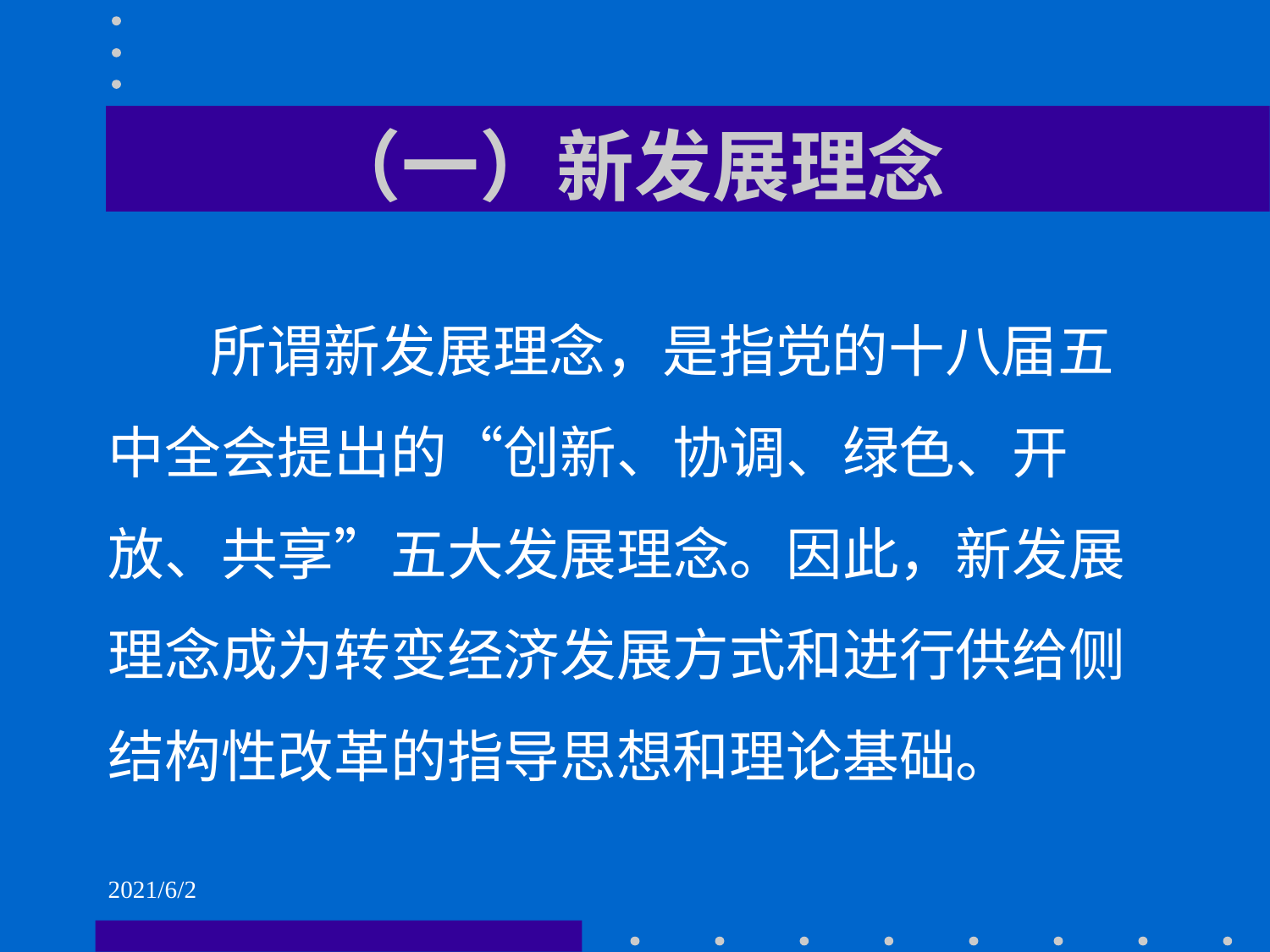

# （一）新发展理念
       所谓新发展理念，是指党的十八届五中全会提出的“创新、协调、绿色、开放、共享”五大发展理念。因此，新发展理念成为转变经济发展方式和进行供给侧结构性改革的指导思想和理论基础。

2021/6/2